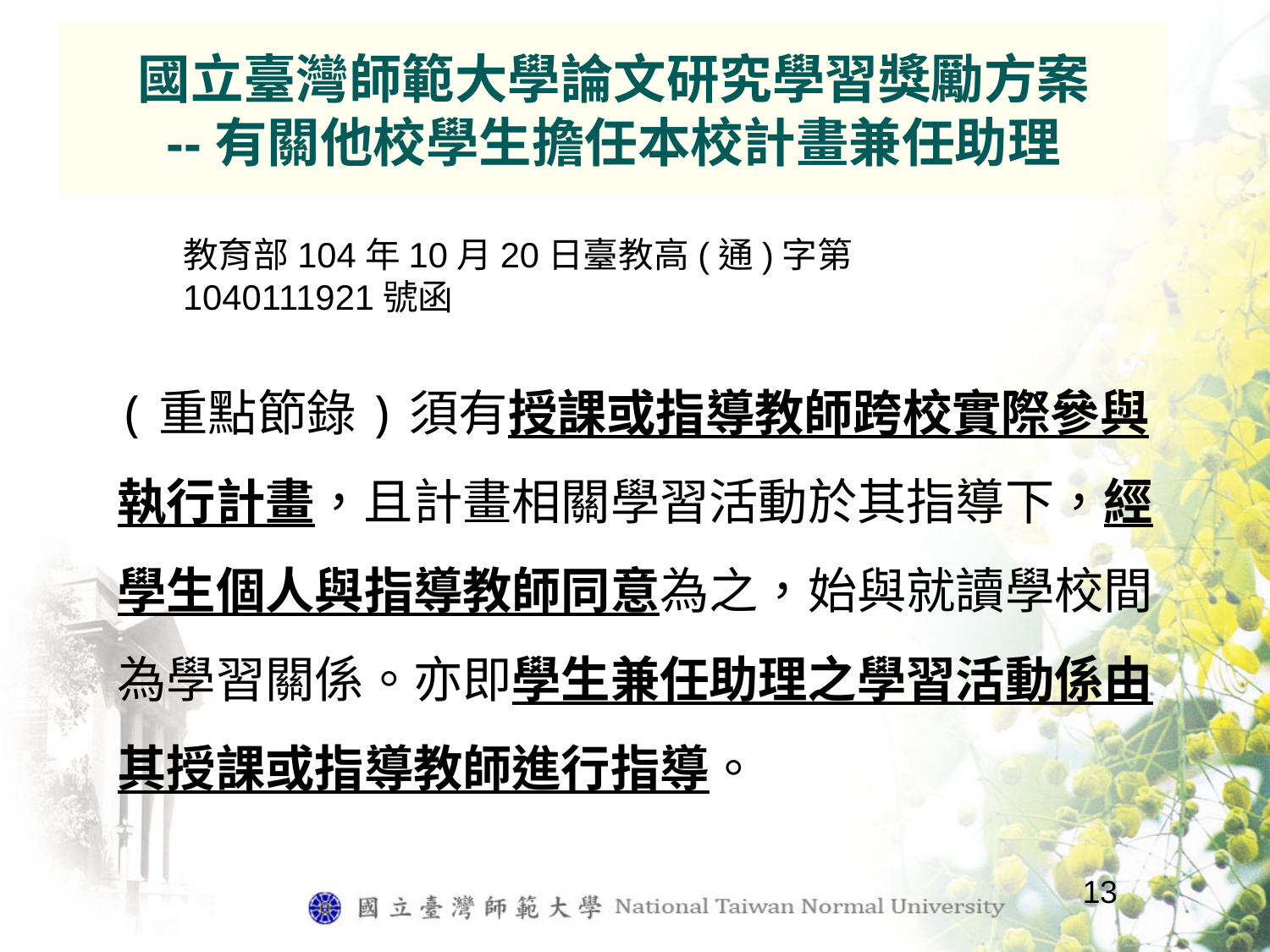

# 國立臺灣師範大學論文研究學習獎勵方案 --有關他校學生擔任本校計畫兼任助理
教育部104年10月20日臺教高(通)字第1040111921號函
(重點節錄)須有授課或指導教師跨校實際參與執行計畫，且計畫相關學習活動於其指導下，經學生個人與指導教師同意為之，始與就讀學校間為學習關係。亦即學生兼任助理之學習活動係由其授課或指導教師進行指導。